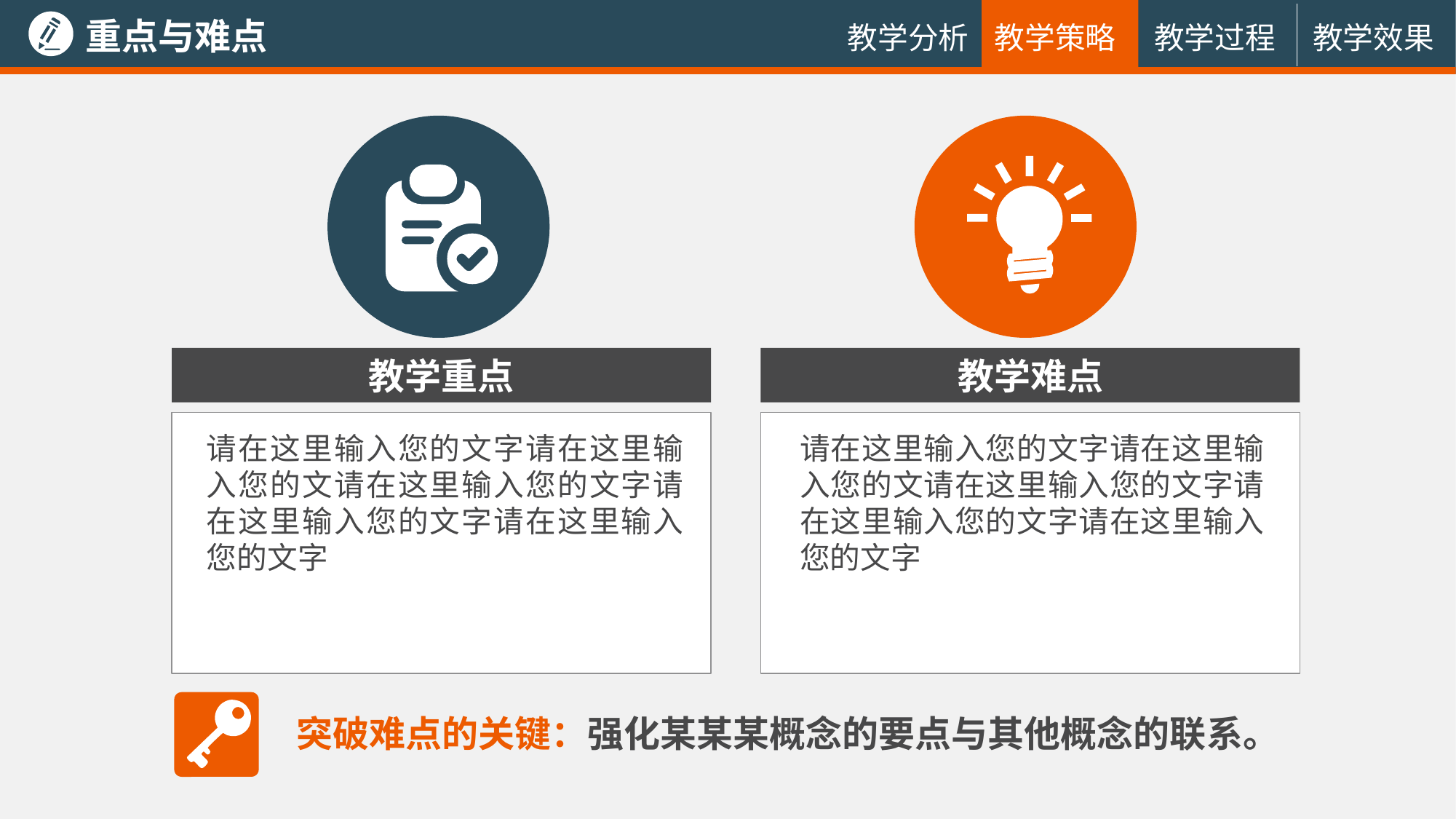

重点与难点

教学过程
教学效果
教学分析
教学策略

教学重点
教学难点

请在这里输入您的文字请在这里输入您的文请在这里输入您的文字请在这里输入您的文字请在这里输入您的文字
请在这里输入您的文字请在这里输入您的文请在这里输入您的文字请在这里输入您的文字请在这里输入您的文字

突破难点的关键：强化某某某概念的要点与其他概念的联系。